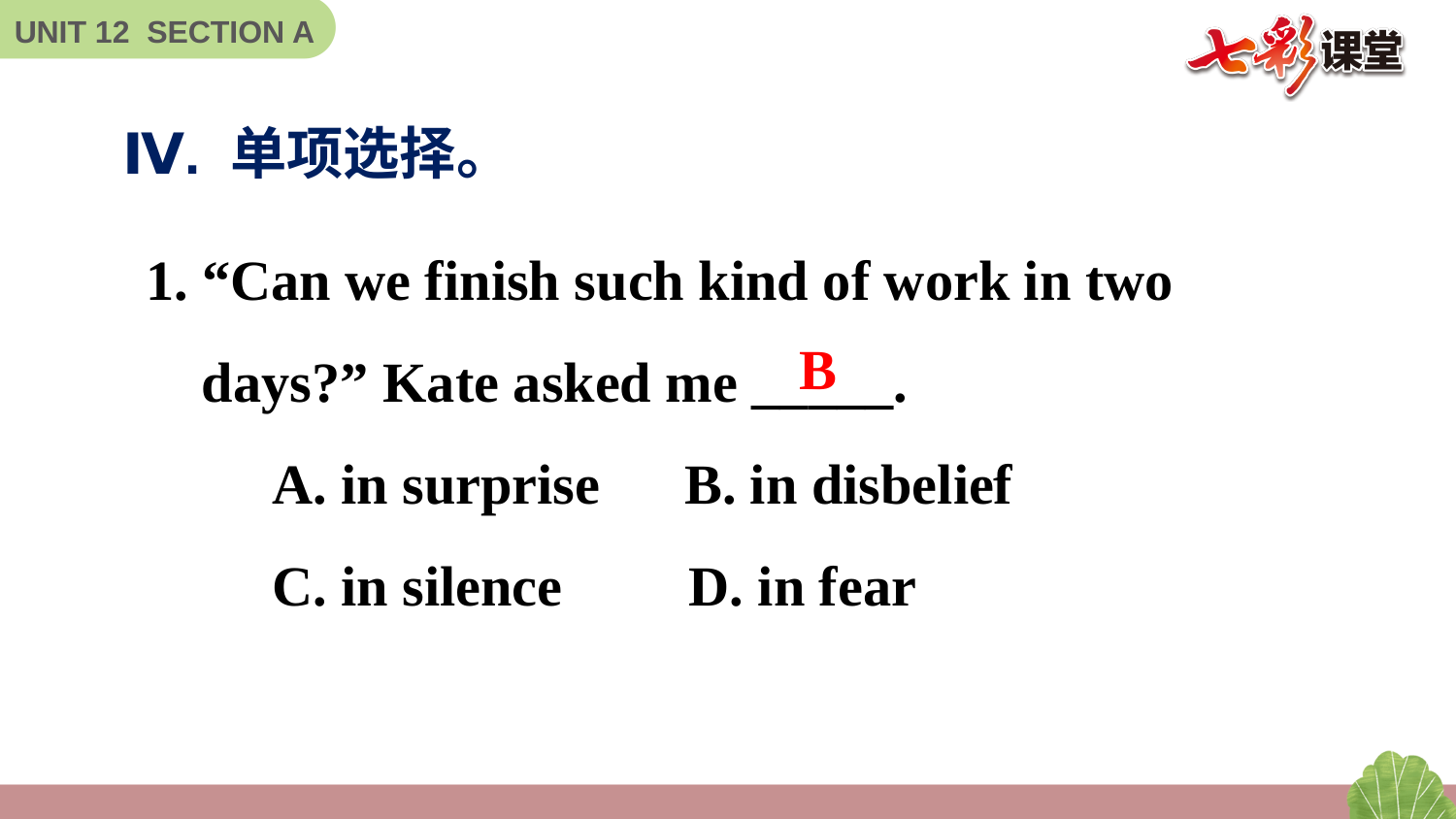

Ⅳ. 单项选择。
1. “Can we finish such kind of work in two
    days?” Kate asked me _____.
         A. in surprise      B. in disbelief
         C. in silence         D. in fear
B